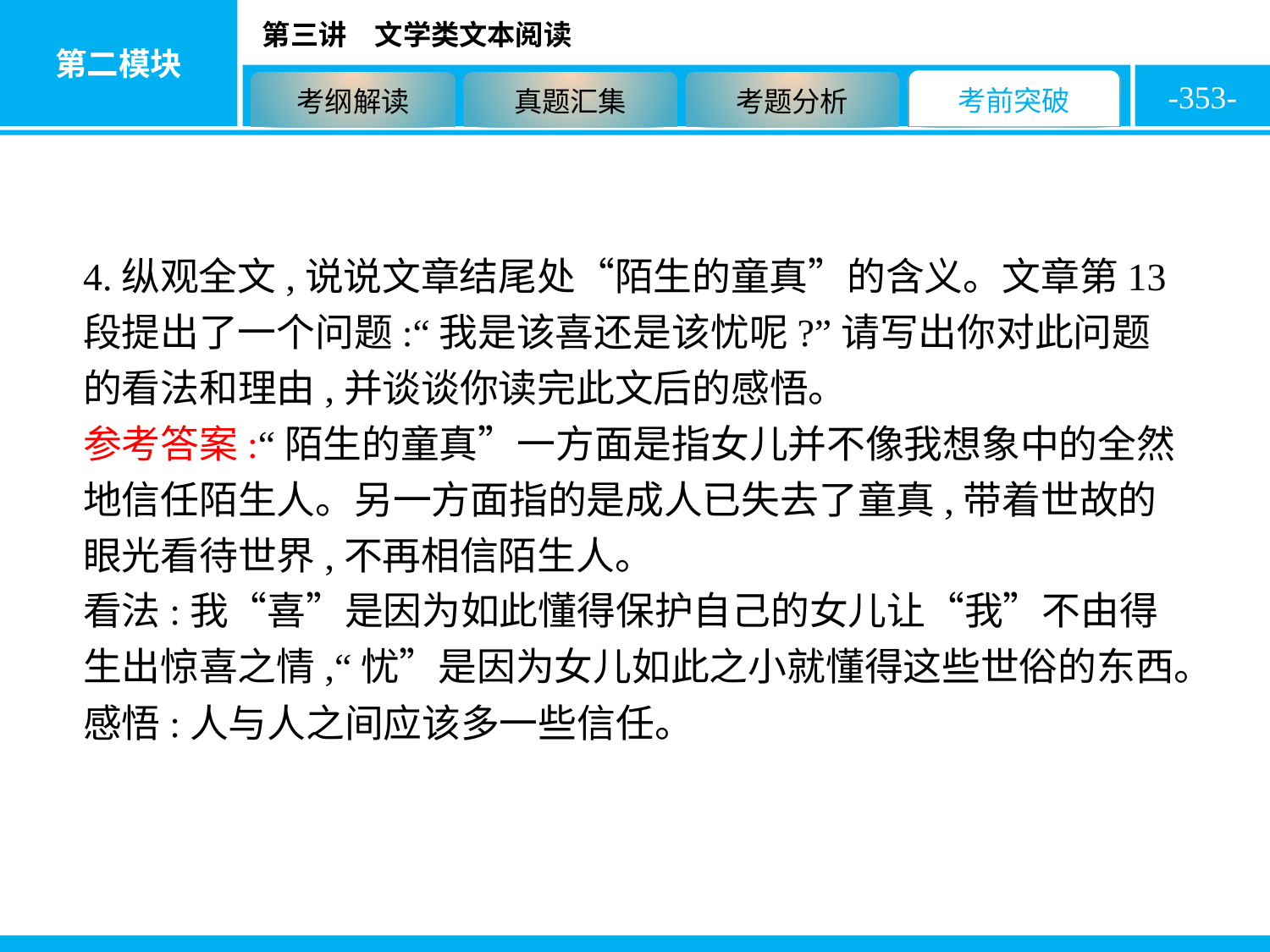

-353-
4.纵观全文,说说文章结尾处“陌生的童真”的含义。文章第13段提出了一个问题:“我是该喜还是该忧呢?”请写出你对此问题的看法和理由,并谈谈你读完此文后的感悟。
参考答案:“陌生的童真”一方面是指女儿并不像我想象中的全然地信任陌生人。另一方面指的是成人已失去了童真,带着世故的眼光看待世界,不再相信陌生人。
看法:我“喜”是因为如此懂得保护自己的女儿让“我”不由得生出惊喜之情,“忧”是因为女儿如此之小就懂得这些世俗的东西。
感悟:人与人之间应该多一些信任。